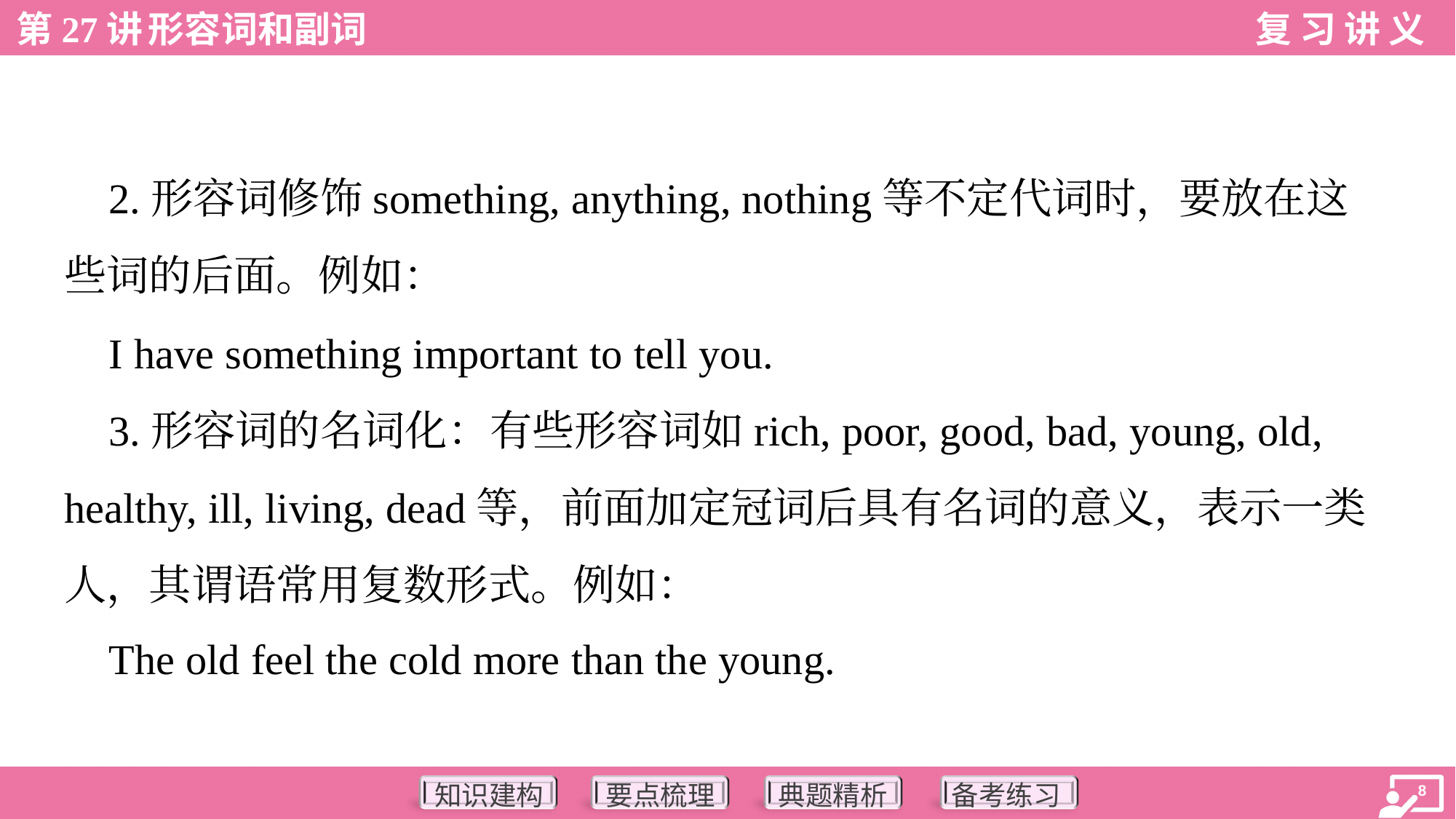

2.形容词修饰something, anything, nothing等不定代词时，要放在这
些词的后面。例如：
    I have something important to tell you.
    3.形容词的名词化：有些形容词如rich, poor, good, bad, young, old,
healthy, ill, living, dead等，前面加定冠词后具有名词的意义，表示一类
人，其谓语常用复数形式。例如：
    The old feel the cold more than the young.